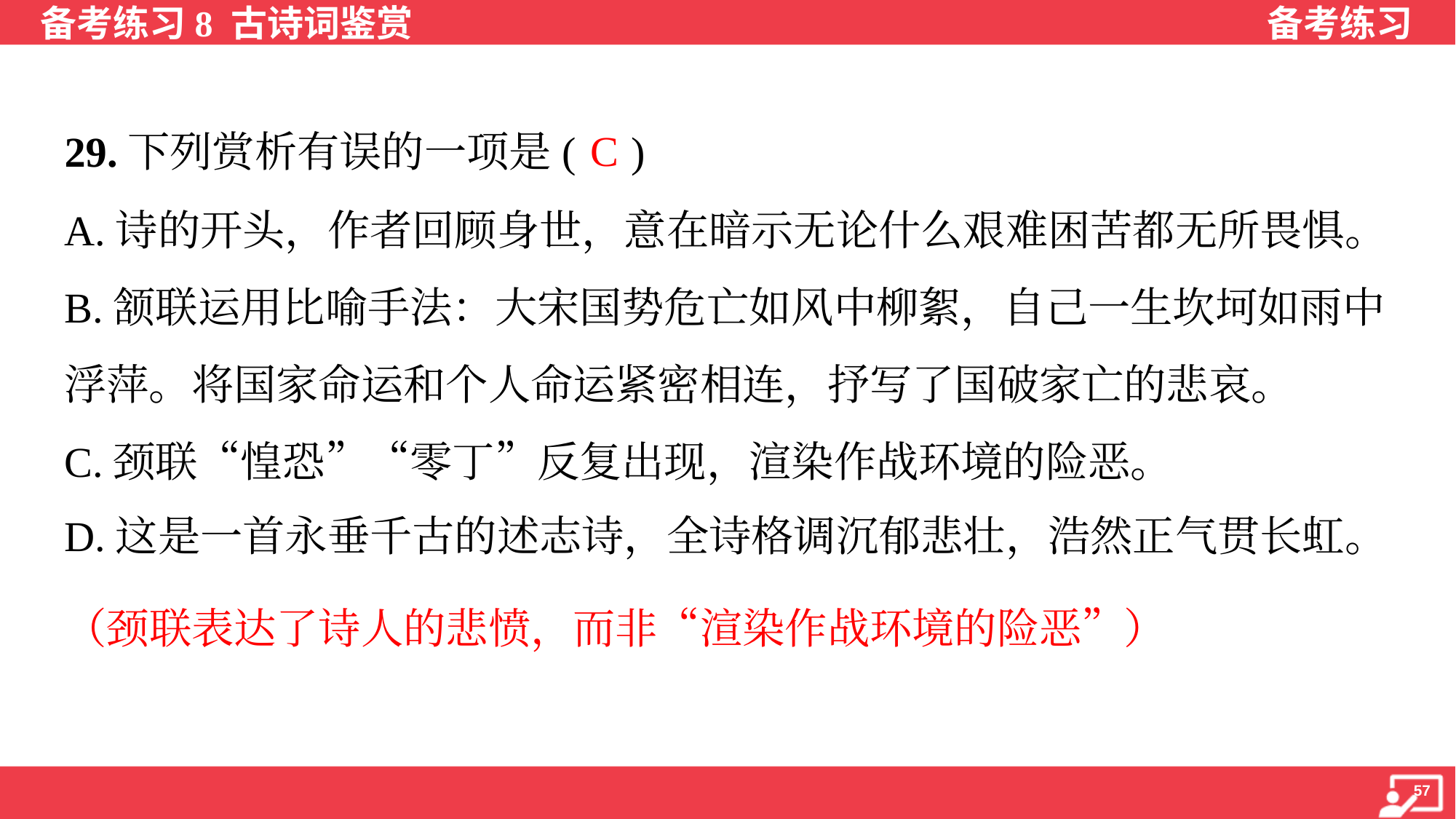

C
29.下列赏析有误的一项是(     )
A.诗的开头，作者回顾身世，意在暗示无论什么艰难困苦都无所畏惧。
B.颔联运用比喻手法：大宋国势危亡如风中柳絮，自己一生坎坷如雨中
浮萍。将国家命运和个人命运紧密相连，抒写了国破家亡的悲哀。
C.颈联“惶恐”“零丁”反复出现，渲染作战环境的险恶。
D.这是一首永垂千古的述志诗，全诗格调沉郁悲壮，浩然正气贯长虹。
（颈联表达了诗人的悲愤，而非“渲染作战环境的险恶”）